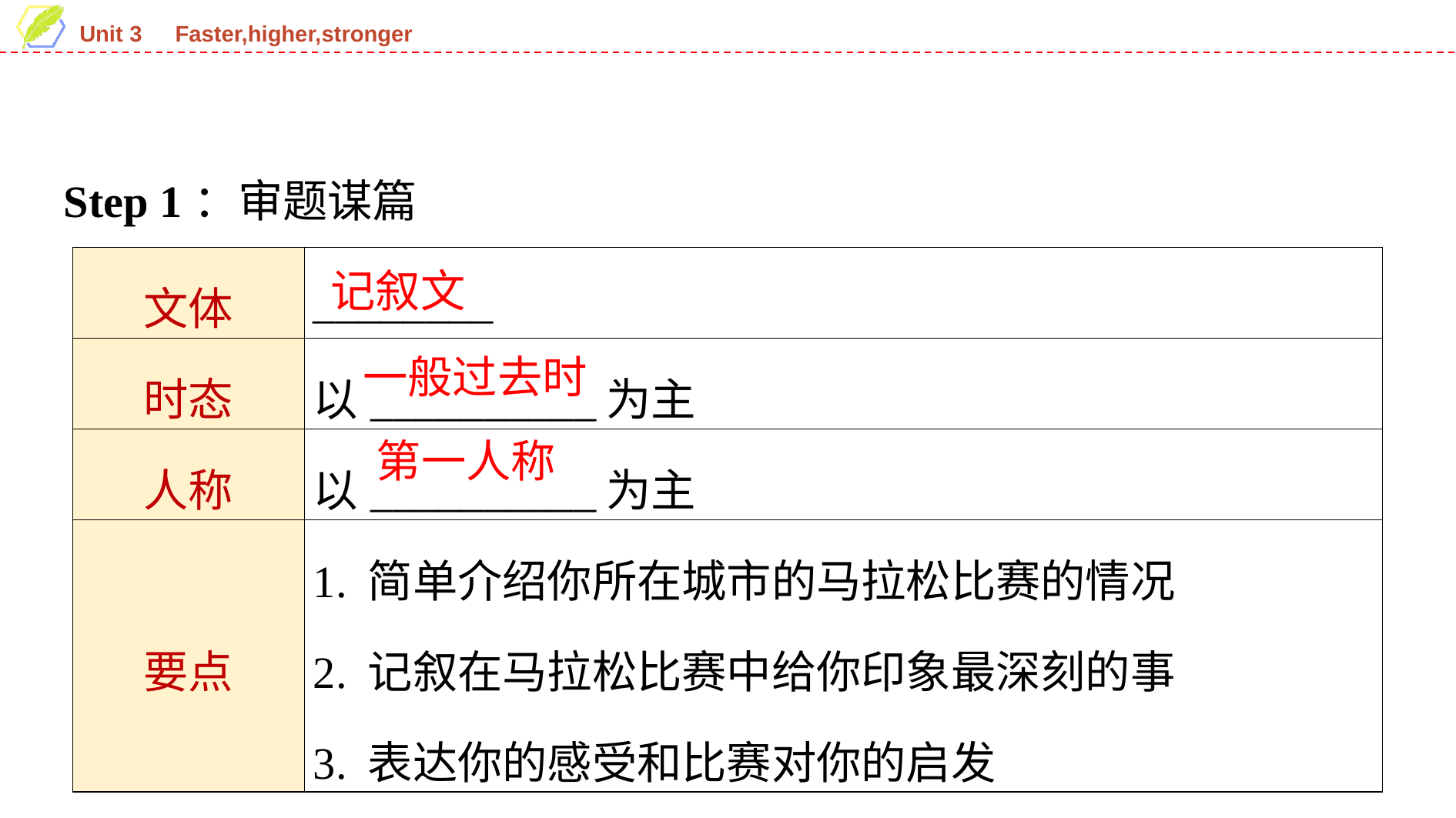

Step 1：审题谋篇
| 文体 | \_\_\_\_\_\_\_\_ |
| --- | --- |
| 时态 | 以\_\_\_\_\_\_\_\_\_\_为主 |
| 人称 | 以\_\_\_\_\_\_\_\_\_\_为主 |
| 要点 | 1. 简单介绍你所在城市的马拉松比赛的情况 2. 记叙在马拉松比赛中给你印象最深刻的事 3. 表达你的感受和比赛对你的启发 |
记叙文
一般过去时
第一人称